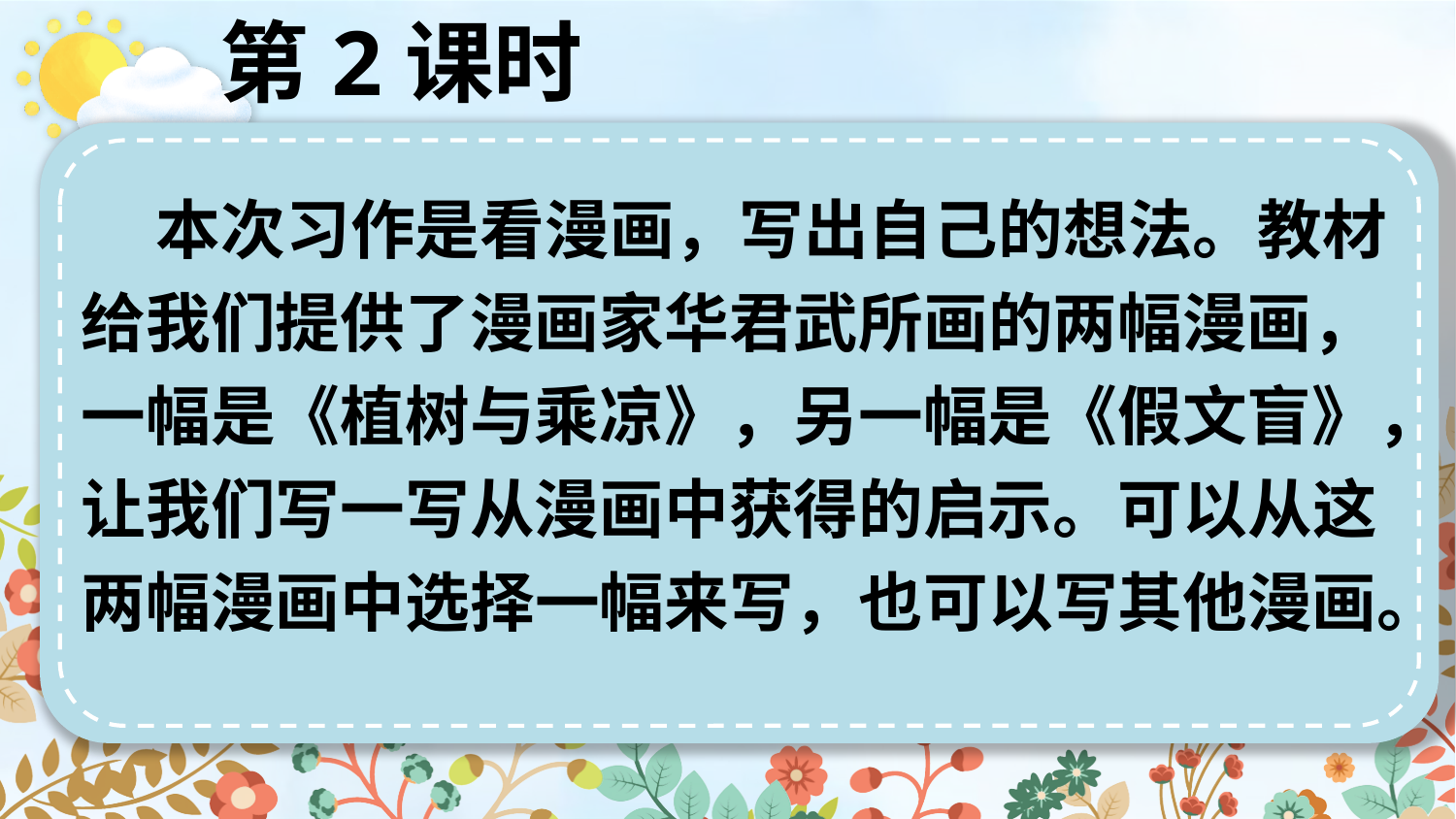

第2课时
    本次习作是看漫画，写出自己的想法。教材给我们提供了漫画家华君武所画的两幅漫画，一幅是《植树与乘凉》，另一幅是《假文盲》，让我们写一写从漫画中获得的启示。可以从这两幅漫画中选择一幅来写，也可以写其他漫画。